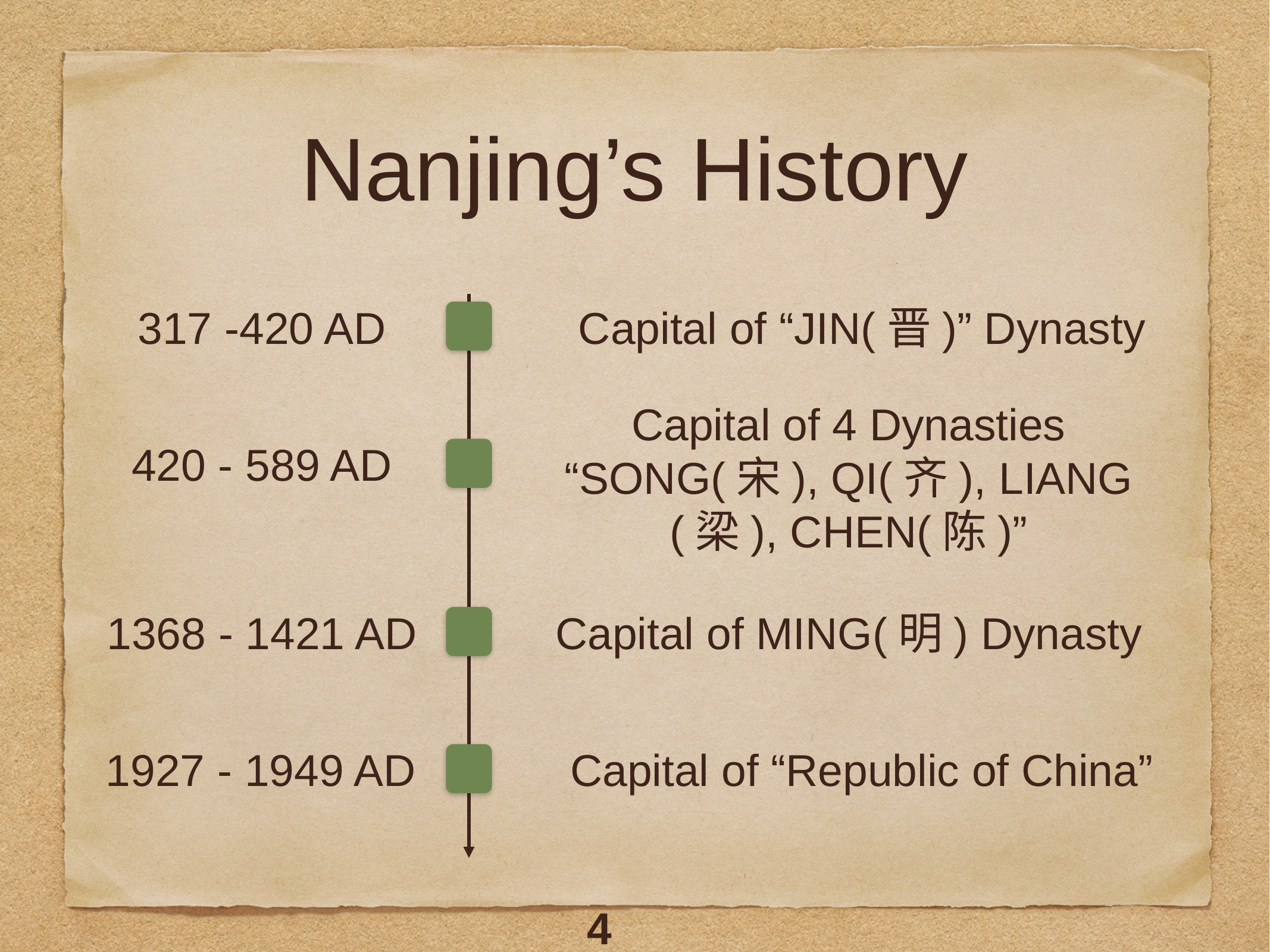

# Nanjing’s History
317 -420 AD
Capital of “JIN(晋)” Dynasty

Capital of 4 Dynasties “SONG(宋), QI(齐), LIANG(梁), CHEN(陈)”
420 - 589 AD

1368 - 1421 AD
Capital of MING(明) Dynasty

1927 - 1949 AD
Capital of “Republic of China”

4